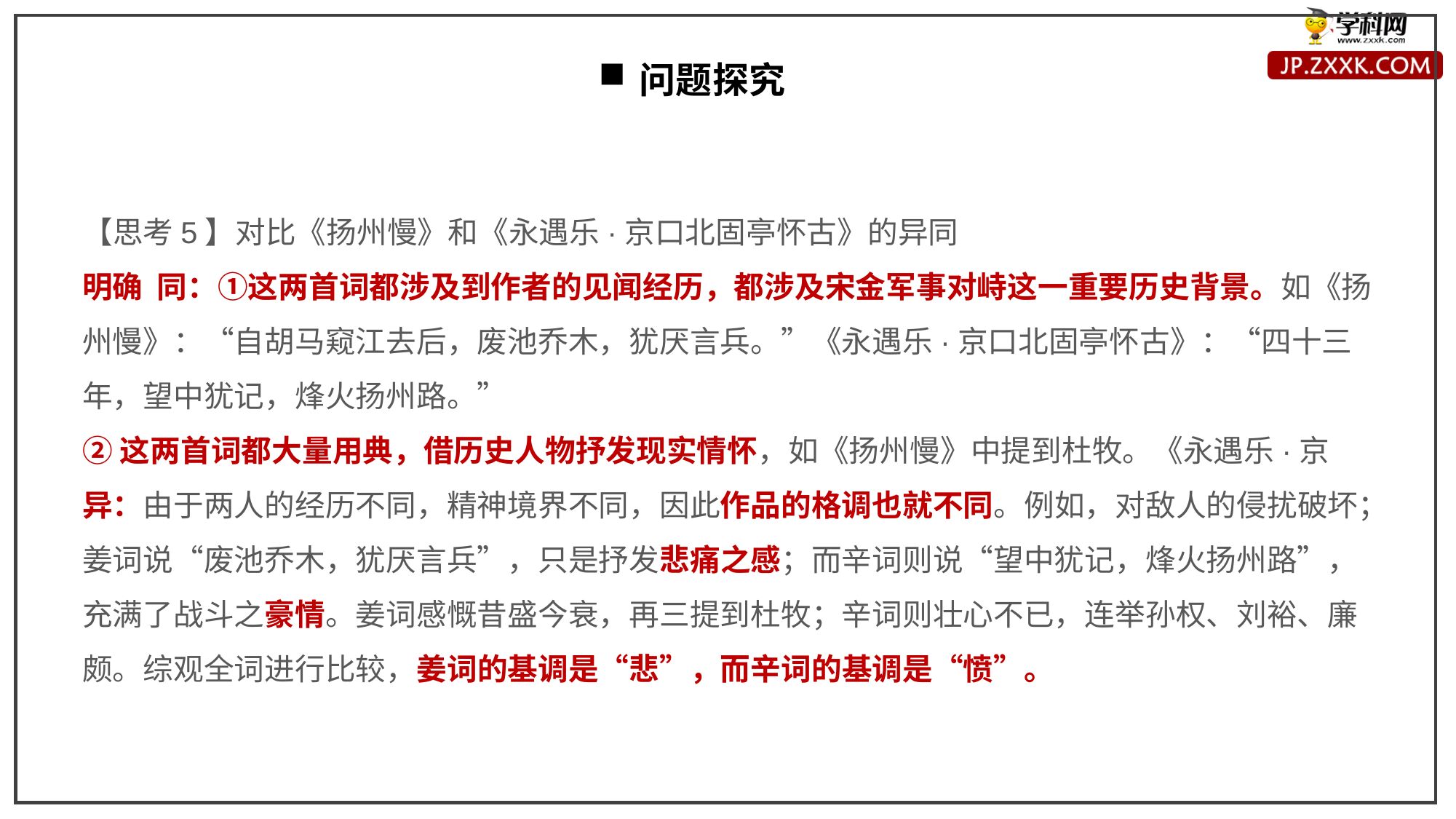

问题探究
【思考5】对比《扬州慢》和《永遇乐·京口北固亭怀古》的异同
明确  同：①这两首词都涉及到作者的见闻经历，都涉及宋金军事对峙这一重要历史背景。如《扬州慢》：“自胡马窥江去后，废池乔木，犹厌言兵。”《永遇乐·京口北固亭怀古》：“四十三年，望中犹记，烽火扬州路。”
②这两首词都大量用典，借历史人物抒发现实情怀，如《扬州慢》中提到杜牧。《永遇乐·京
异：由于两人的经历不同，精神境界不同，因此作品的格调也就不同。例如，对敌人的侵扰破坏；姜词说“废池乔木，犹厌言兵”，只是抒发悲痛之感；而辛词则说“望中犹记，烽火扬州路”，充满了战斗之豪情。姜词感慨昔盛今衰，再三提到杜牧；辛词则壮心不已，连举孙权、刘裕、廉颇。综观全词进行比较，姜词的基调是“悲”，而辛词的基调是“愤”。